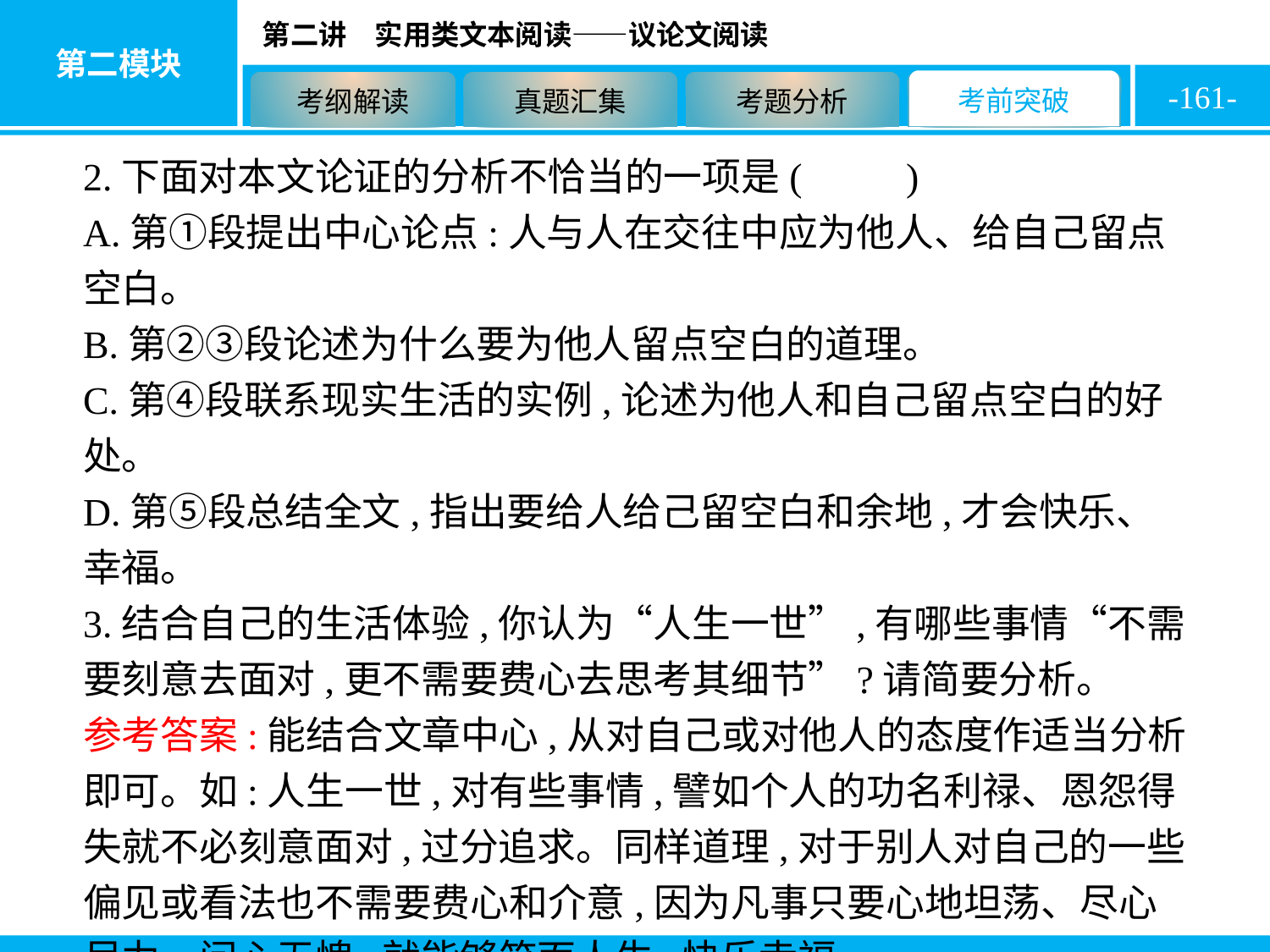

-161-
2.下面对本文论证的分析不恰当的一项是(    B    )
A.第①段提出中心论点:人与人在交往中应为他人、给自己留点空白。
B.第②③段论述为什么要为他人留点空白的道理。
C.第④段联系现实生活的实例,论述为他人和自己留点空白的好处。
D.第⑤段总结全文,指出要给人给己留空白和余地,才会快乐、幸福。
3.结合自己的生活体验,你认为“人生一世”,有哪些事情“不需要刻意去面对,更不需要费心去思考其细节”?请简要分析。
参考答案:能结合文章中心,从对自己或对他人的态度作适当分析即可。如:人生一世,对有些事情,譬如个人的功名利禄、恩怨得失就不必刻意面对,过分追求。同样道理,对于别人对自己的一些偏见或看法也不需要费心和介意,因为凡事只要心地坦荡、尽心尽力、问心无愧,就能够笑面人生,快乐幸福。